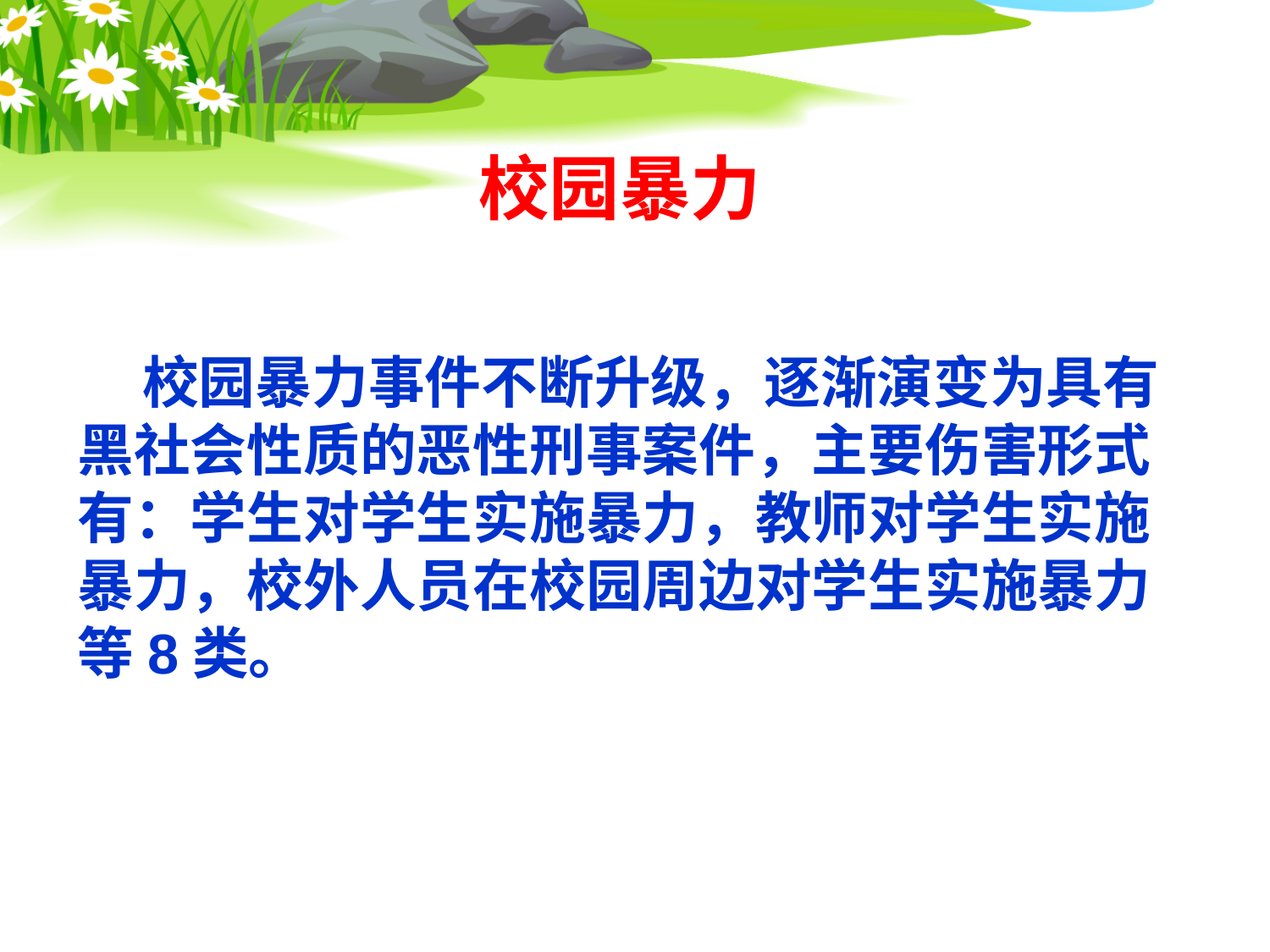

校园暴力

    校园暴力事件不断升级，逐渐演变为具有黑社会性质的恶性刑事案件，主要伤害形式有：学生对学生实施暴力，教师对学生实施暴力，校外人员在校园周边对学生实施暴力等8类。